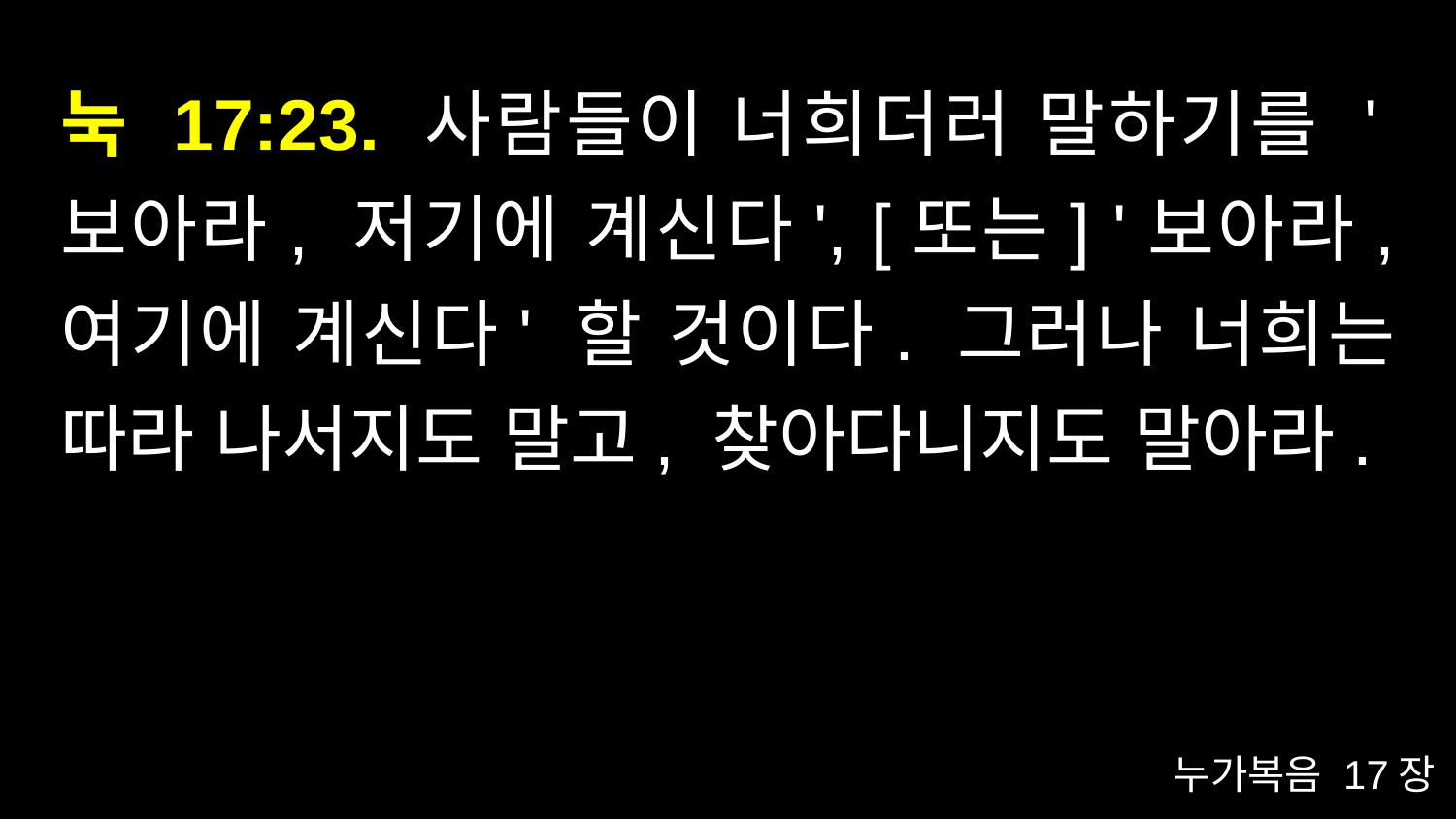

# 눅 17:23. 사람들이 너희더러 말하기를 '보아라, 저기에 계신다', [또는] '보아라, 여기에 계신다' 할 것이다. 그러나 너희는 따라 나서지도 말고, 찾아다니지도 말아라.
누가복음 17장